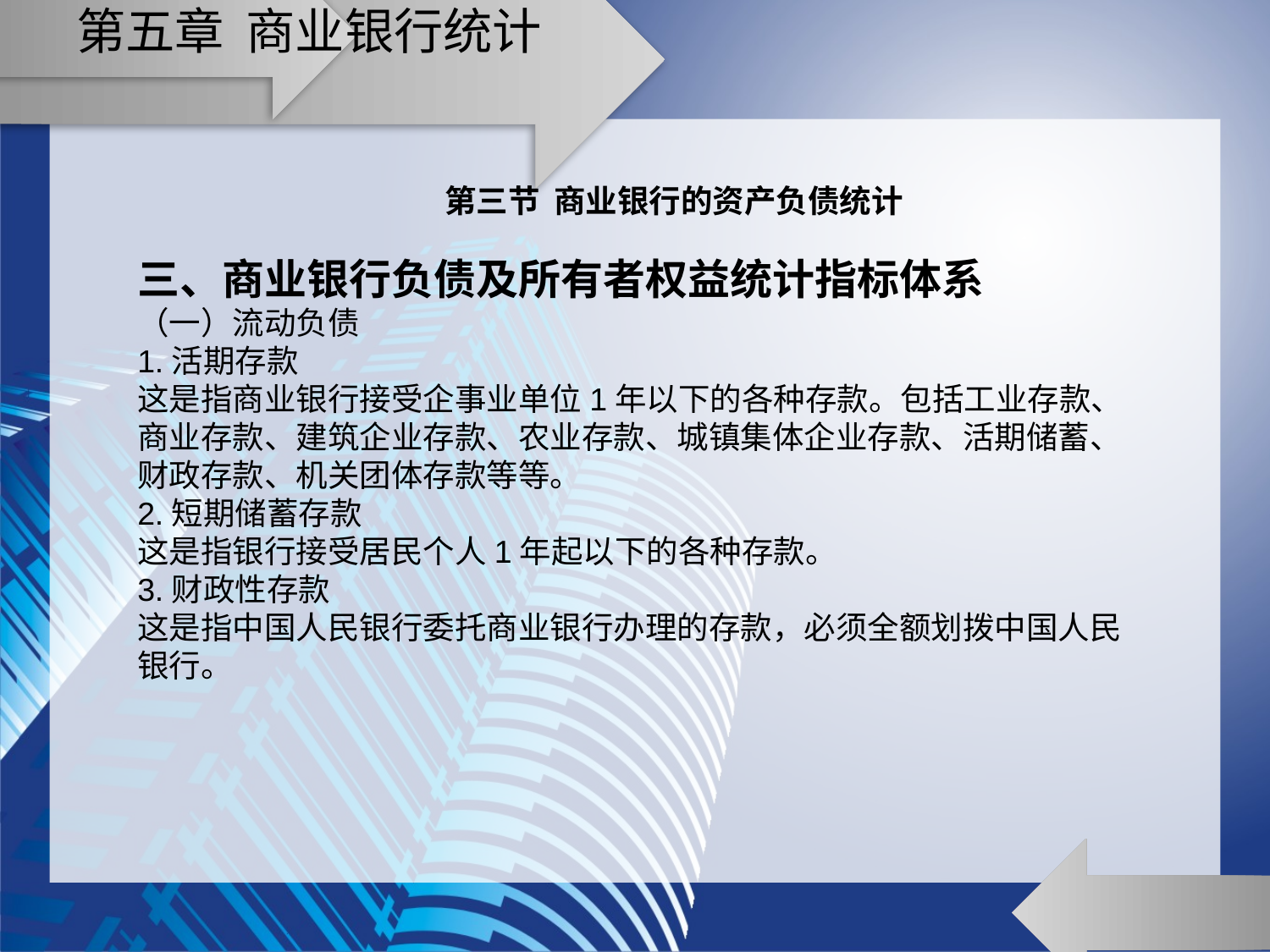

# 第五章  商业银行统计
第三节  商业银行的资产负债统计
三、商业银行负债及所有者权益统计指标体系
（一）流动负债
1.活期存款
这是指商业银行接受企事业单位1年以下的各种存款。包括工业存款、商业存款、建筑企业存款、农业存款、城镇集体企业存款、活期储蓄、财政存款、机关团体存款等等。
2.短期储蓄存款
这是指银行接受居民个人1年起以下的各种存款。
3.财政性存款
这是指中国人民银行委托商业银行办理的存款，必须全额划拨中国人民银行。